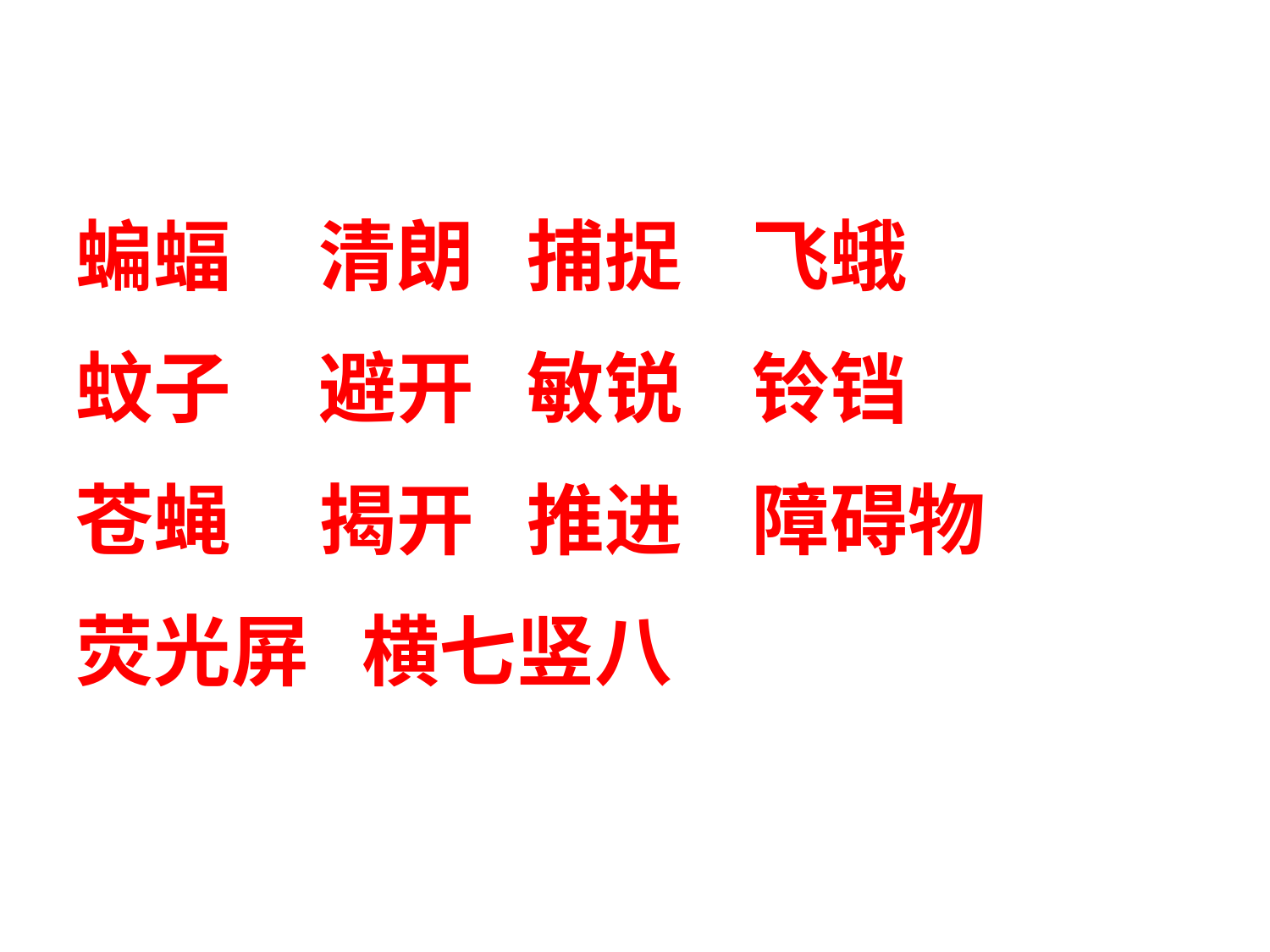

蝙蝠     清朗   捕捉    飞蛾
蚊子     避开   敏锐    铃铛
苍蝇     揭开   推进    障碍物
荧光屏   横七竖八